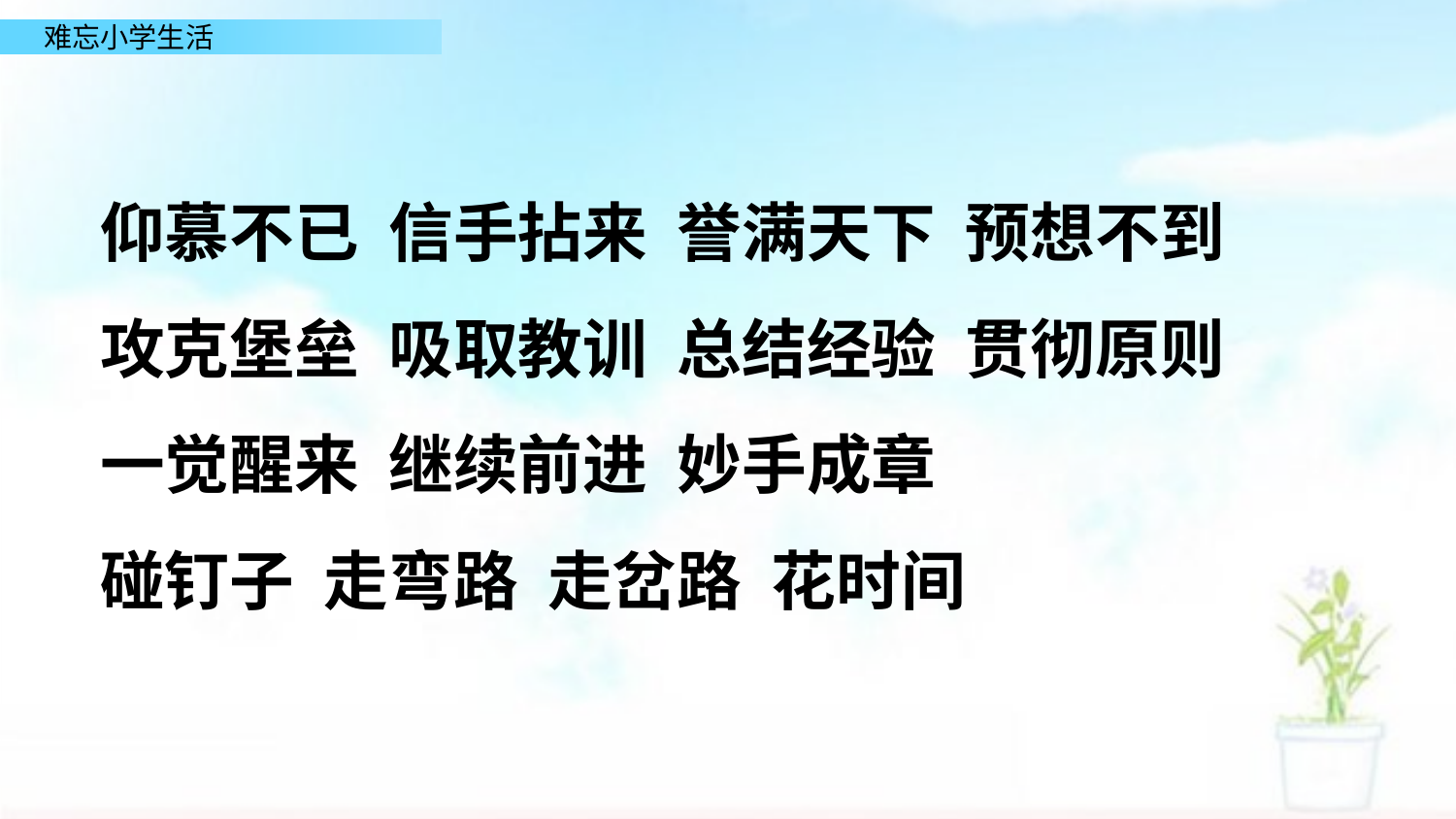

仰慕不已  信手拈来  誉满天下  预想不到
攻克堡垒  吸取教训  总结经验  贯彻原则
一觉醒来  继续前进  妙手成章
碰钉子  走弯路  走岔路  花时间